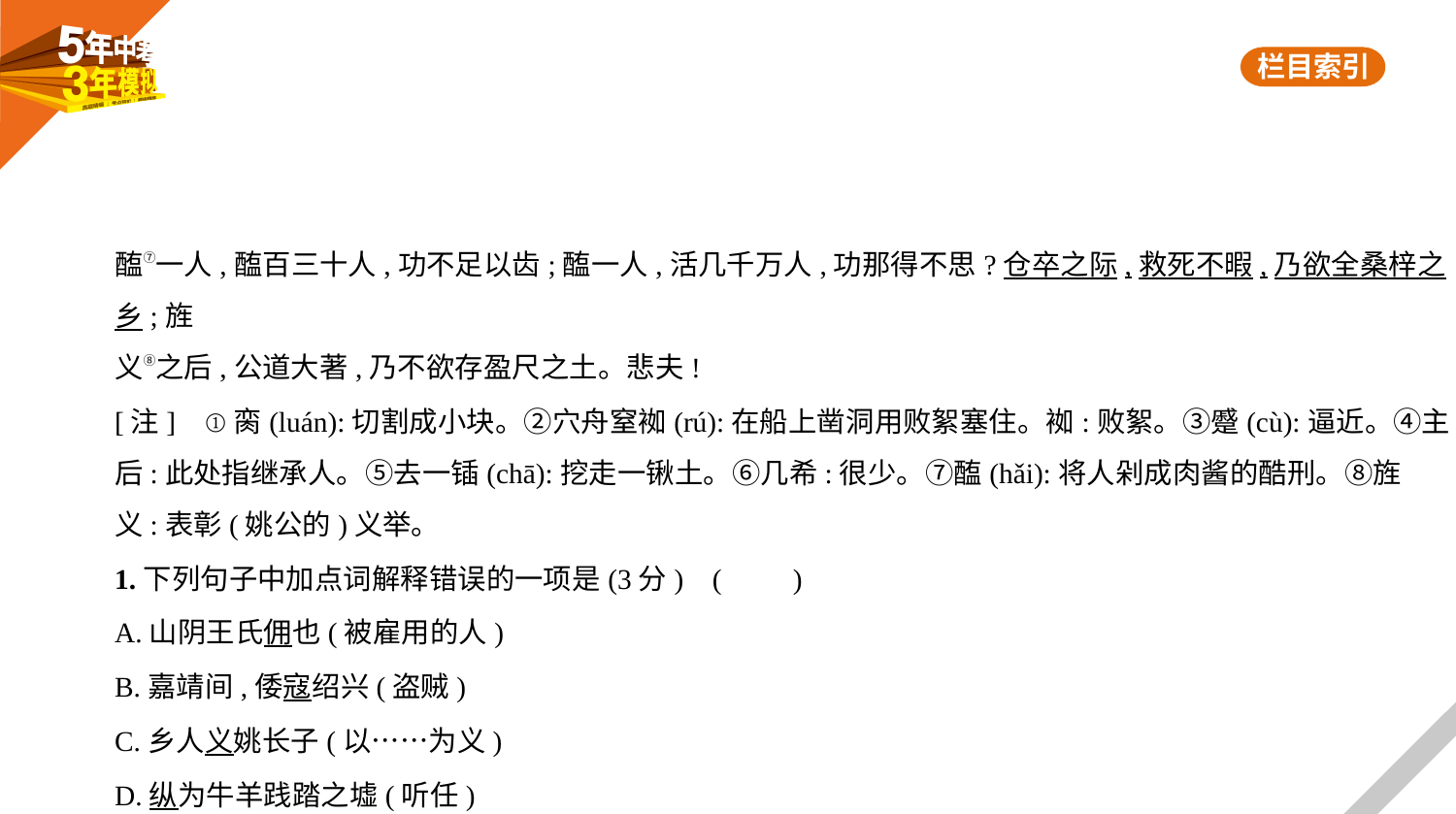

醢⑦一人,醢百三十人,功不足以齿;醢一人,活几千万人,功那得不思?仓卒之际,救死不暇,乃欲全桑梓之乡;旌
义⑧之后,公道大著,乃不欲存盈尺之土。悲夫!
[注]    ①脔(luán):切割成小块。②穴舟窒袽(rú):在船上凿洞用败絮塞住。袽:败絮。③蹙(cù):逼近。④主
后:此处指继承人。⑤去一锸(chā):挖走一锹土。⑥几希:很少。⑦醢(hǎi):将人剁成肉酱的酷刑。⑧旌
义:表彰(姚公的)义举。
1.下列句子中加点词解释错误的一项是(3分) (　　)
A.山阴王氏佣也(被雇用的人)
B.嘉靖间,倭寇绍兴(盗贼)
C.乡人义姚长子(以……为义)
D.纵为牛羊践踏之墟(听任)